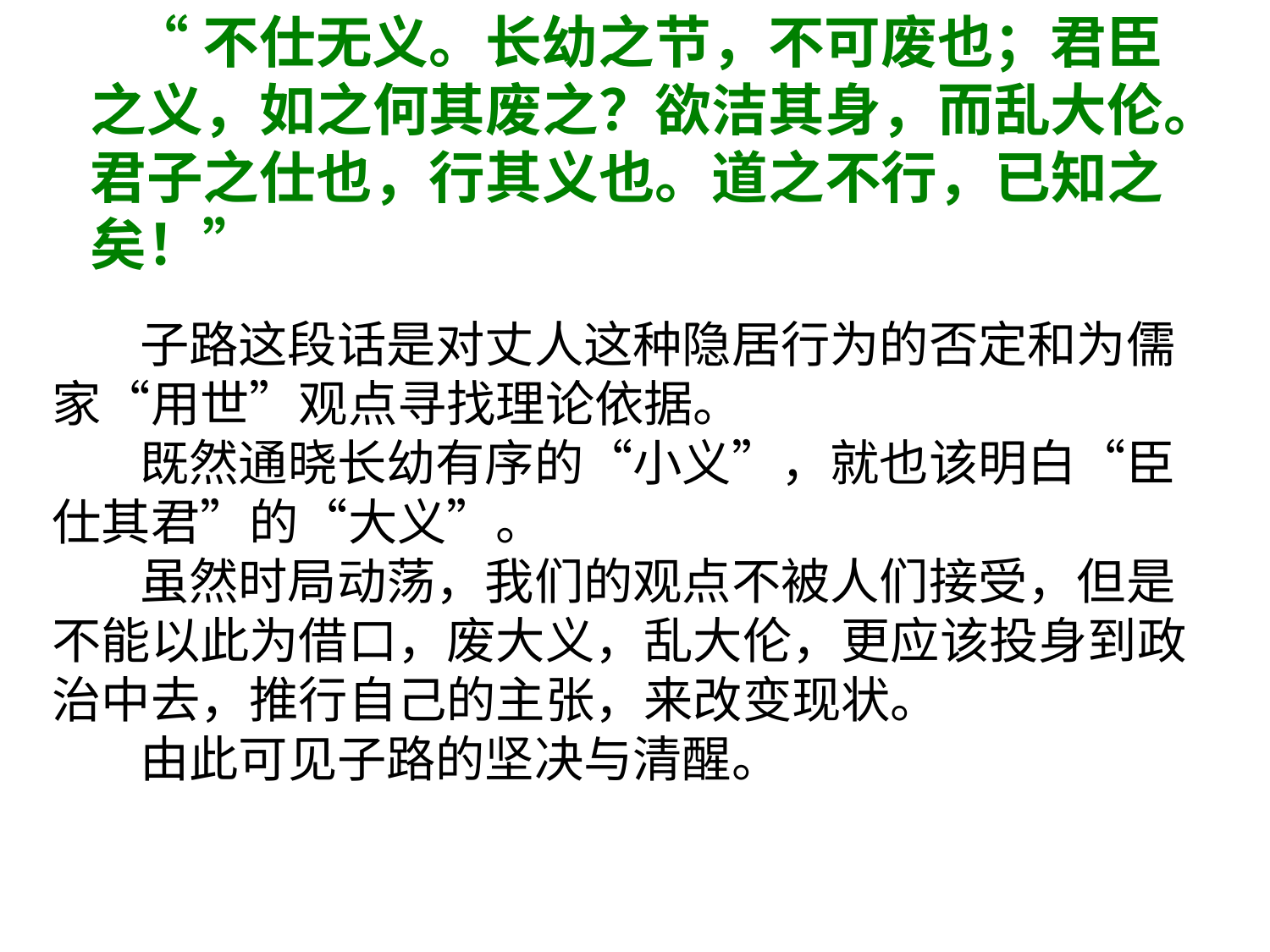

“不仕无义。长幼之节，不可废也；君臣之义，如之何其废之？欲洁其身，而乱大伦。君子之仕也，行其义也。道之不行，已知之矣！”
子路这段话是对丈人这种隐居行为的否定和为儒家“用世”观点寻找理论依据。
既然通晓长幼有序的“小义”，就也该明白“臣仕其君”的“大义”。
虽然时局动荡，我们的观点不被人们接受，但是不能以此为借口，废大义，乱大伦，更应该投身到政治中去，推行自己的主张，来改变现状。
由此可见子路的坚决与清醒。